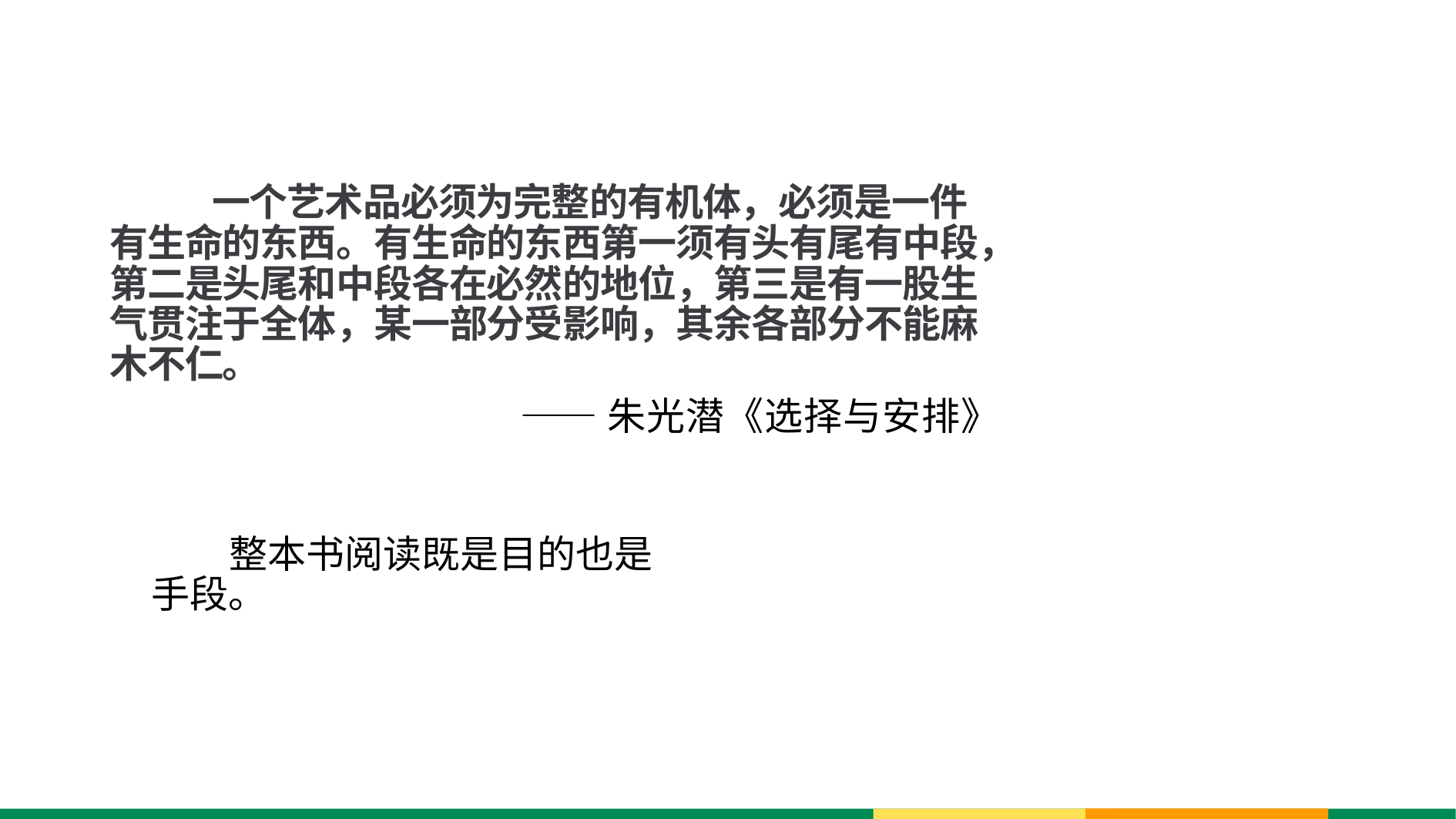

一个艺术品必须为完整的有机体，必须是一件有生命的东西。有生命的东西第一须有头有尾有中段，第二是头尾和中段各在必然的地位，第三是有一股生气贯注于全体，某一部分受影响，其余各部分不能麻木不仁。
——朱光潜《选择与安排》
整本书阅读既是目的也是手段。